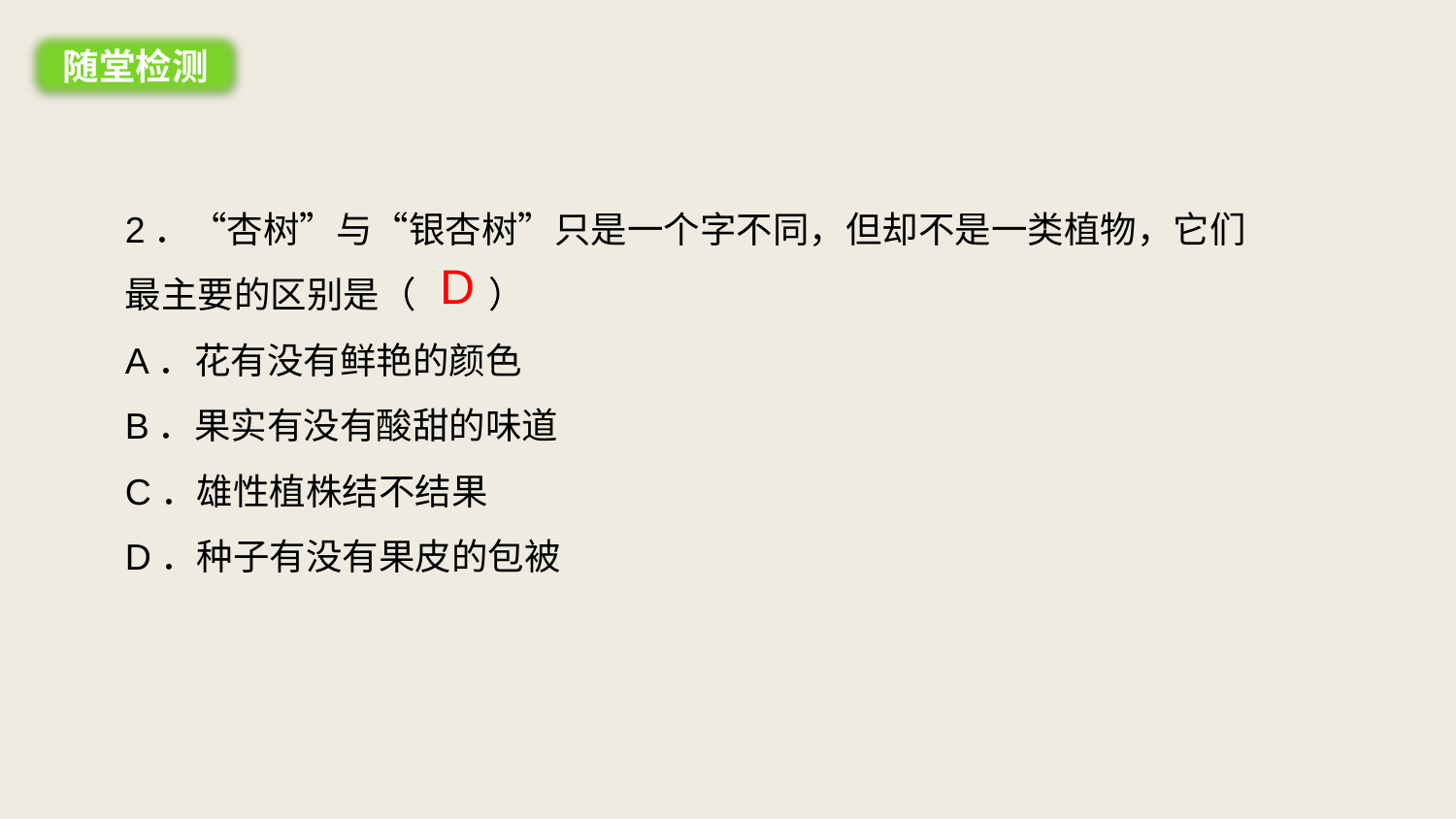

随堂检测
2．“杏树”与“银杏树”只是一个字不同，但却不是一类植物，它们最主要的区别是（　　）
A．花有没有鲜艳的颜色
B．果实有没有酸甜的味道
C．雄性植株结不结果
D．种子有没有果皮的包被
D